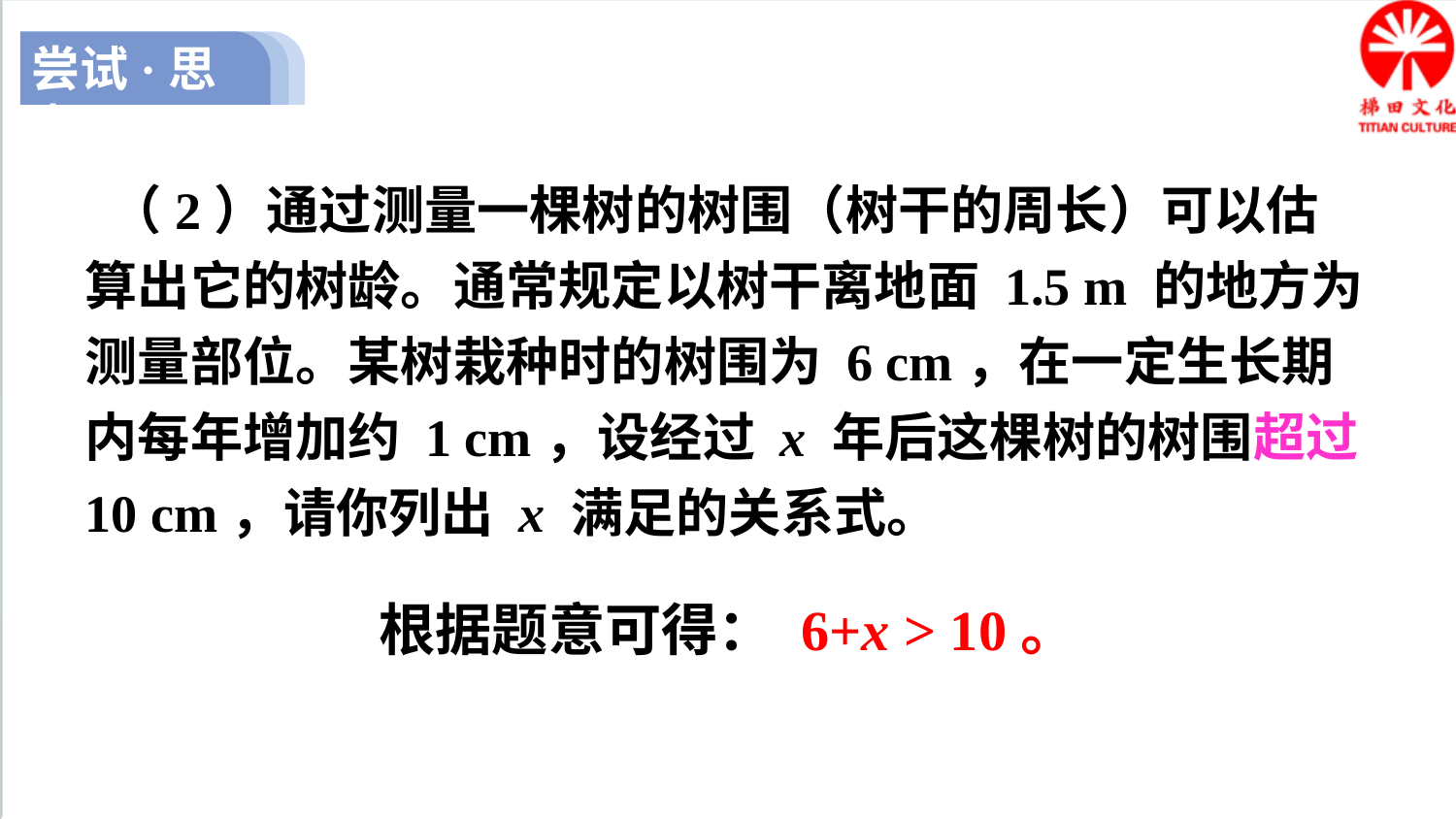

尝试·思考

 （2）通过测量一棵树的树围（树干的周长）可以估算出它的树龄。通常规定以树干离地面 1.5 m 的地方为测量部位。某树栽种时的树围为 6 cm，在一定生长期内每年增加约 1 cm，设经过 x 年后这棵树的树围超过 10 cm，请你列出 x 满足的关系式。
根据题意可得： 6+x > 10。